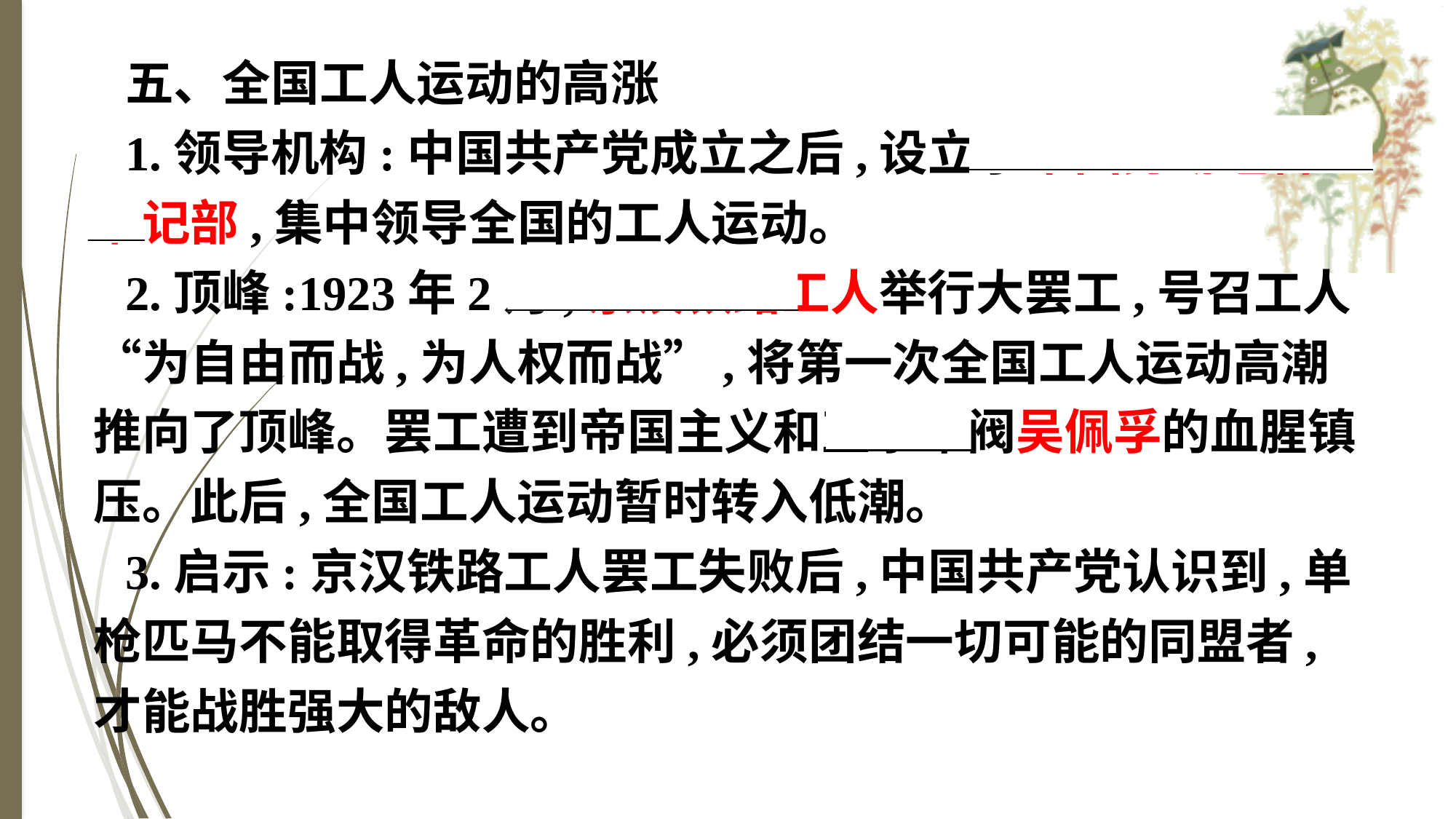

五、全国工人运动的高涨
1.领导机构:中国共产党成立之后,设立了中国劳动组合书记部,集中领导全国的工人运动。
2.顶峰:1923年2月,京汉铁路工人举行大罢工,号召工人“为自由而战,为人权而战”,将第一次全国工人运动高潮推向了顶峰。罢工遭到帝国主义和直系军阀吴佩孚的血腥镇压。此后,全国工人运动暂时转入低潮。
3.启示:京汉铁路工人罢工失败后,中国共产党认识到,单枪匹马不能取得革命的胜利,必须团结一切可能的同盟者,才能战胜强大的敌人。